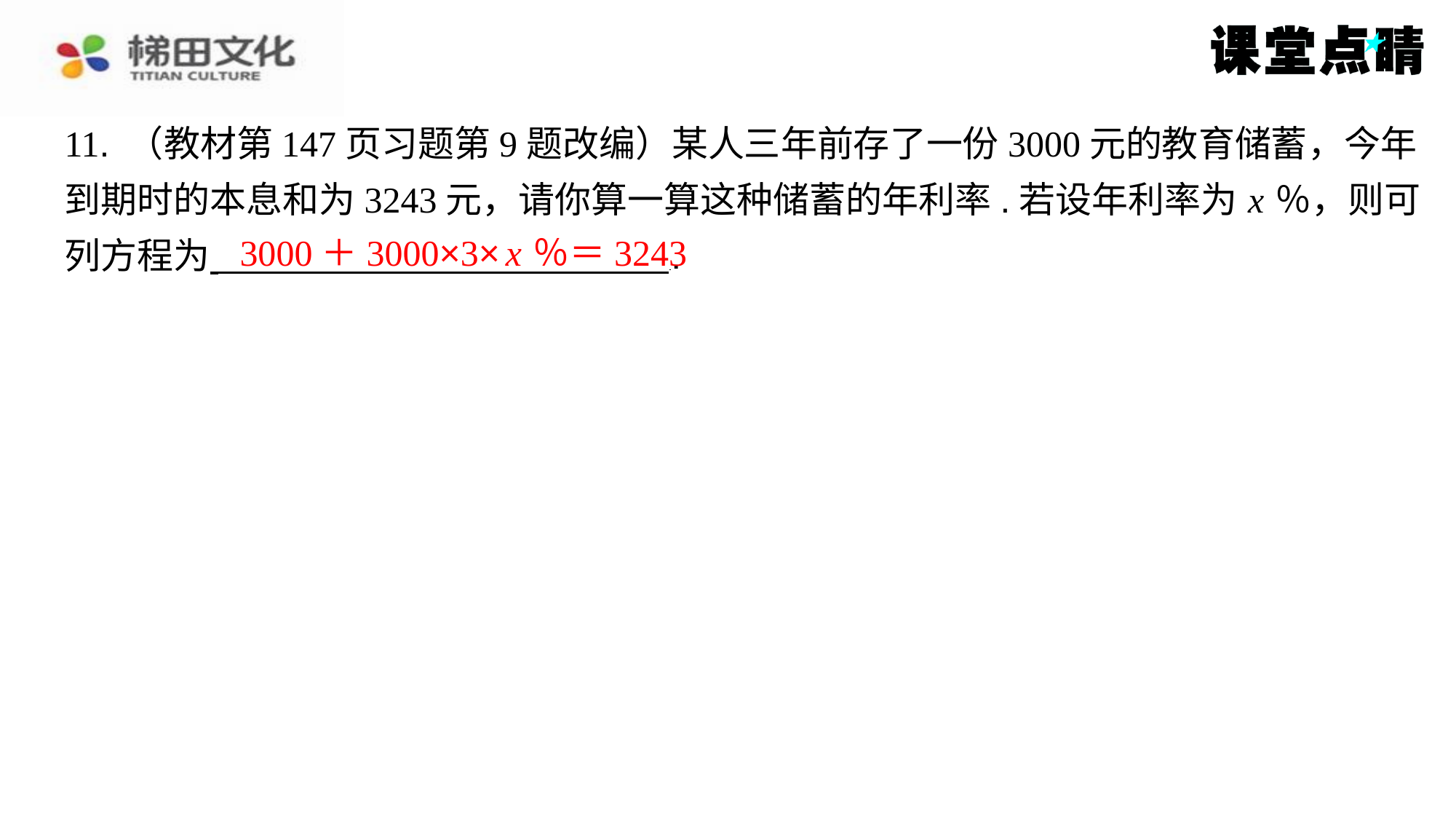

11. （教材第147页习题第9题改编）某人三年前存了一份3000元的教育储蓄，今年
到期时的本息和为3243元，请你算一算这种储蓄的年利率.若设年利率为 x ％，则可
列方程为                                                                     ⁠.
3000＋3000×3× x ％＝3243